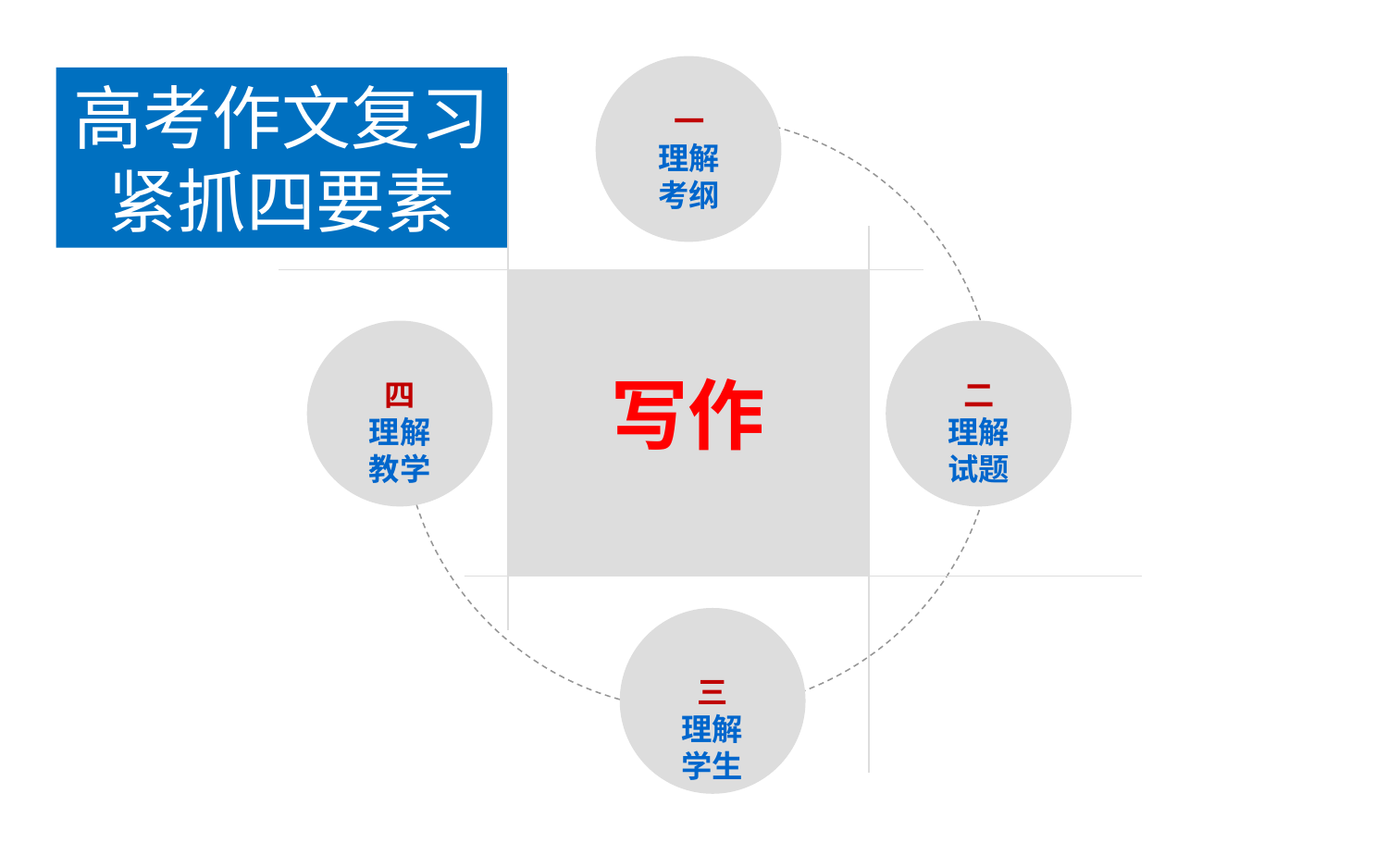

高考作文复习
紧抓四要素
一
理解
考纲

写作
四
理解
教学
二
理解
试题

三
理解
学生